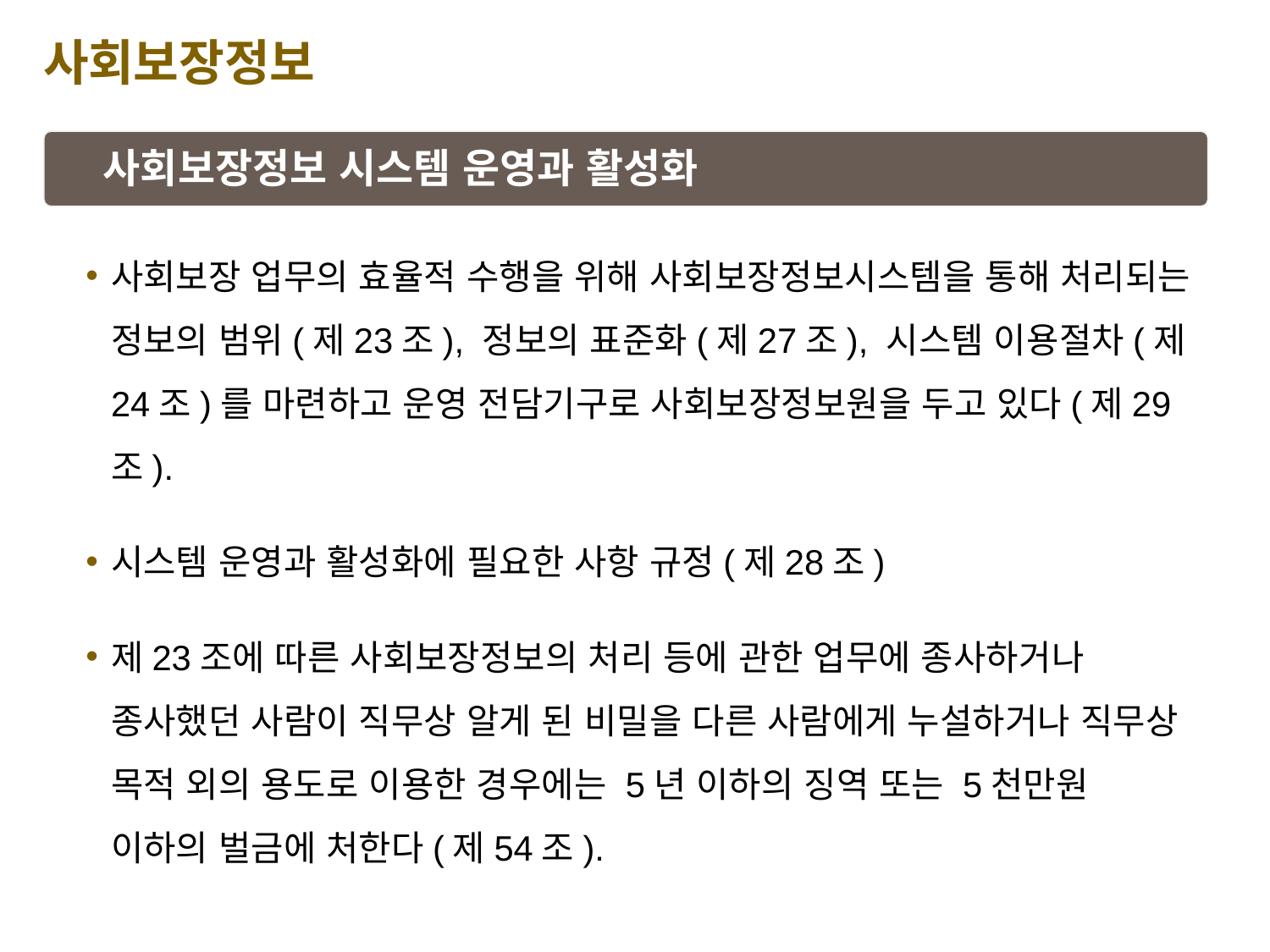

사회보장정보

사회보장정보 시스템 운영과 활성화
사회보장 업무의 효율적 수행을 위해 사회보장정보시스템을 통해 처리되는 정보의 범위(제23조), 정보의 표준화(제27조), 시스템 이용절차(제24조)를 마련하고 운영 전담기구로 사회보장정보원을 두고 있다(제29조).
시스템 운영과 활성화에 필요한 사항 규정(제28조)
제23조에 따른 사회보장정보의 처리 등에 관한 업무에 종사하거나 종사했던 사람이 직무상 알게 된 비밀을 다른 사람에게 누설하거나 직무상 목적 외의 용도로 이용한 경우에는 5년 이하의 징역 또는 5천만원 이하의 벌금에 처한다(제54조).